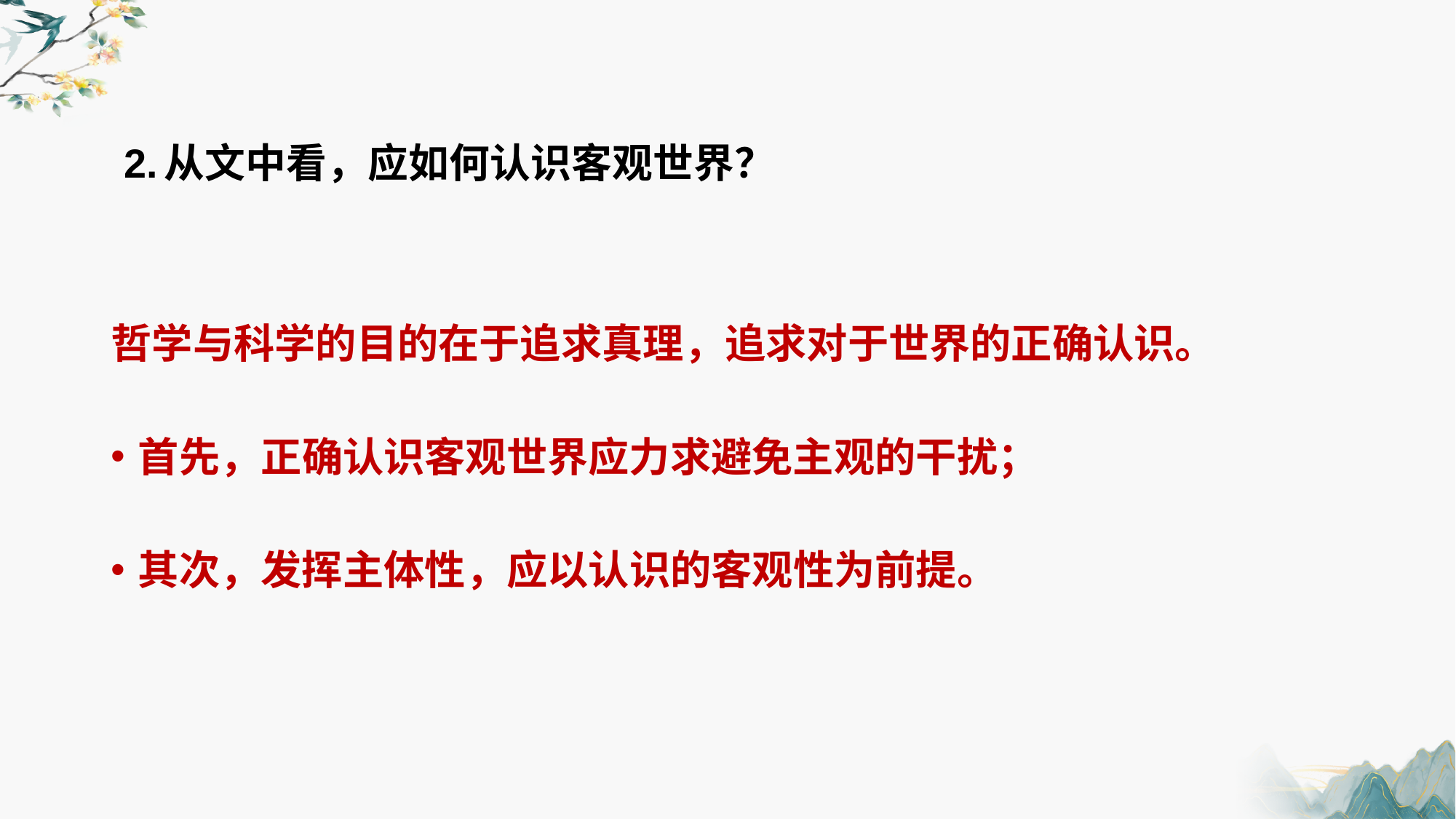

# 2.从文中看，应如何认识客观世界？
哲学与科学的目的在于追求真理，追求对于世界的正确认识。
首先，正确认识客观世界应力求避免主观的干扰；
其次，发挥主体性，应以认识的客观性为前提。